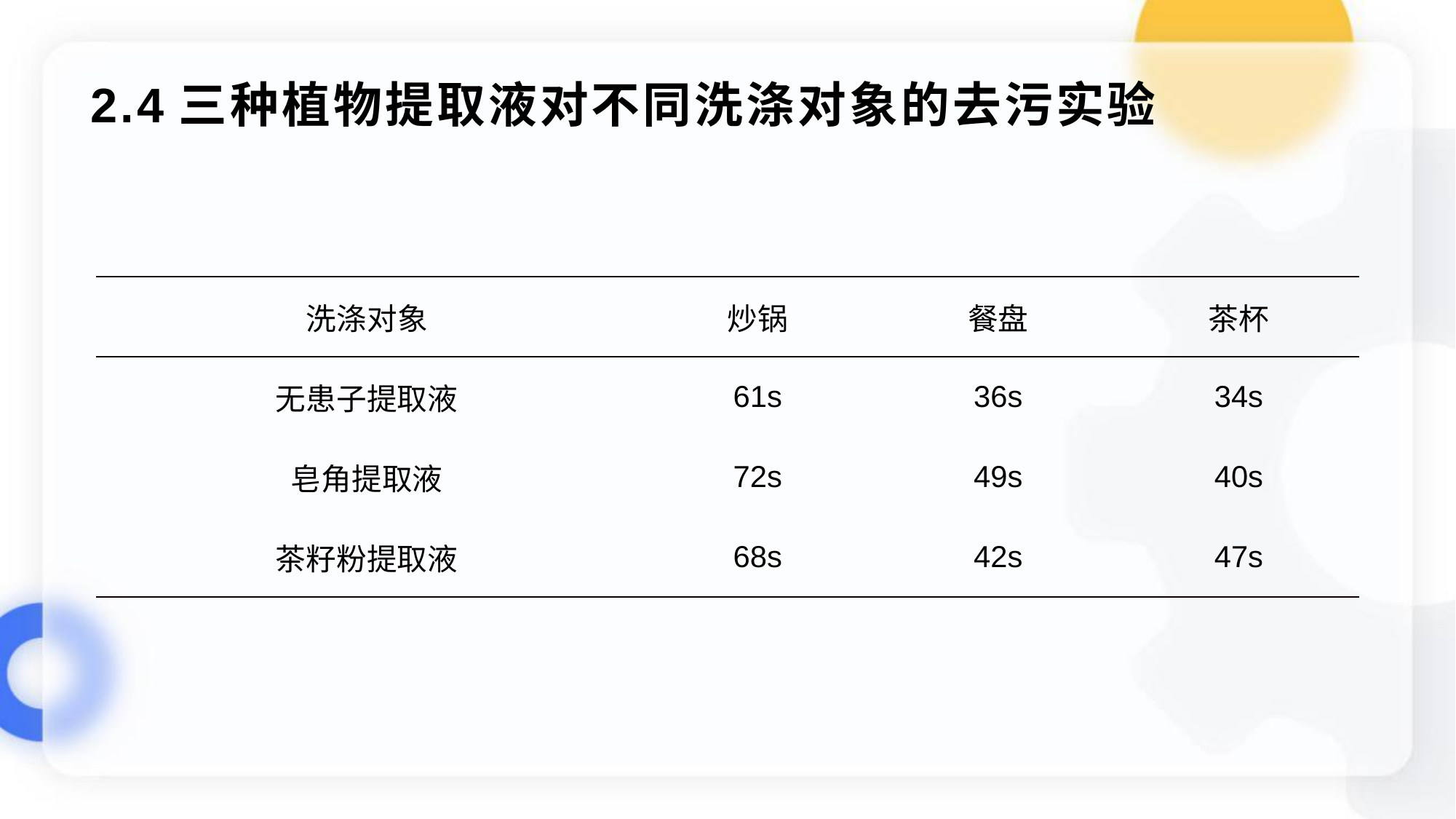

# 2.4三种植物提取液对不同洗涤对象的去污实验
| 洗涤对象 | 炒锅 | 餐盘 | 茶杯 |
| --- | --- | --- | --- |
| 无患子提取液 | 61s | 36s | 34s |
| 皂角提取液 | 72s | 49s | 40s |
| 茶籽粉提取液 | 68s | 42s | 47s |